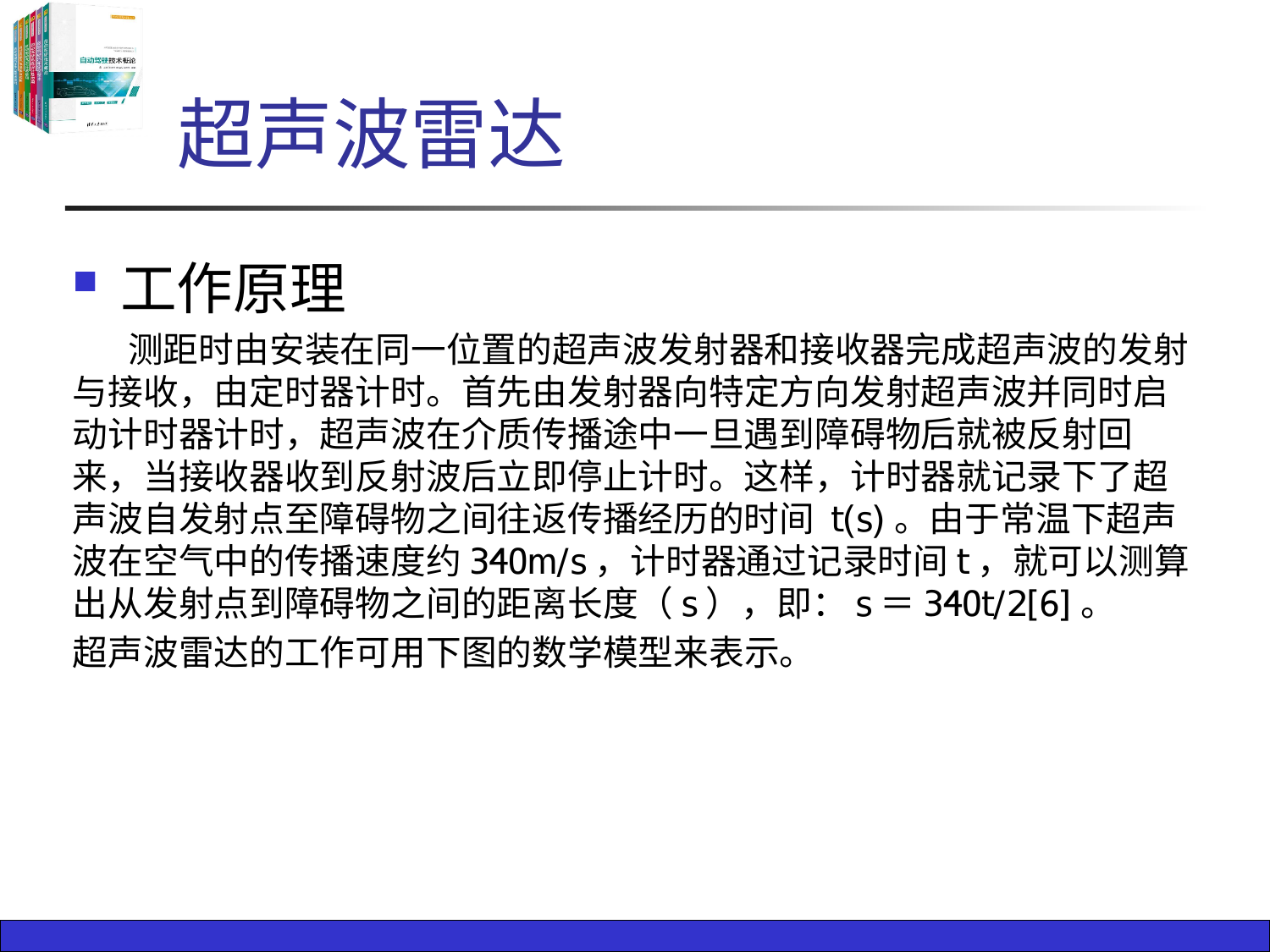

# 超声波雷达
工作原理
      测距时由安装在同一位置的超声波发射器和接收器完成超声波的发射与接收，由定时器计时。首先由发射器向特定方向发射超声波并同时启动计时器计时，超声波在介质传播途中一旦遇到障碍物后就被反射回来，当接收器收到反射波后立即停止计时。这样，计时器就记录下了超声波自发射点至障碍物之间往返传播经历的时间 t(s)。由于常温下超声波在空气中的传播速度约340m/s，计时器通过记录时间t，就可以测算出从发射点到障碍物之间的距离长度（s），即：s＝340t/2[6]。
超声波雷达的工作可用下图的数学模型来表示。